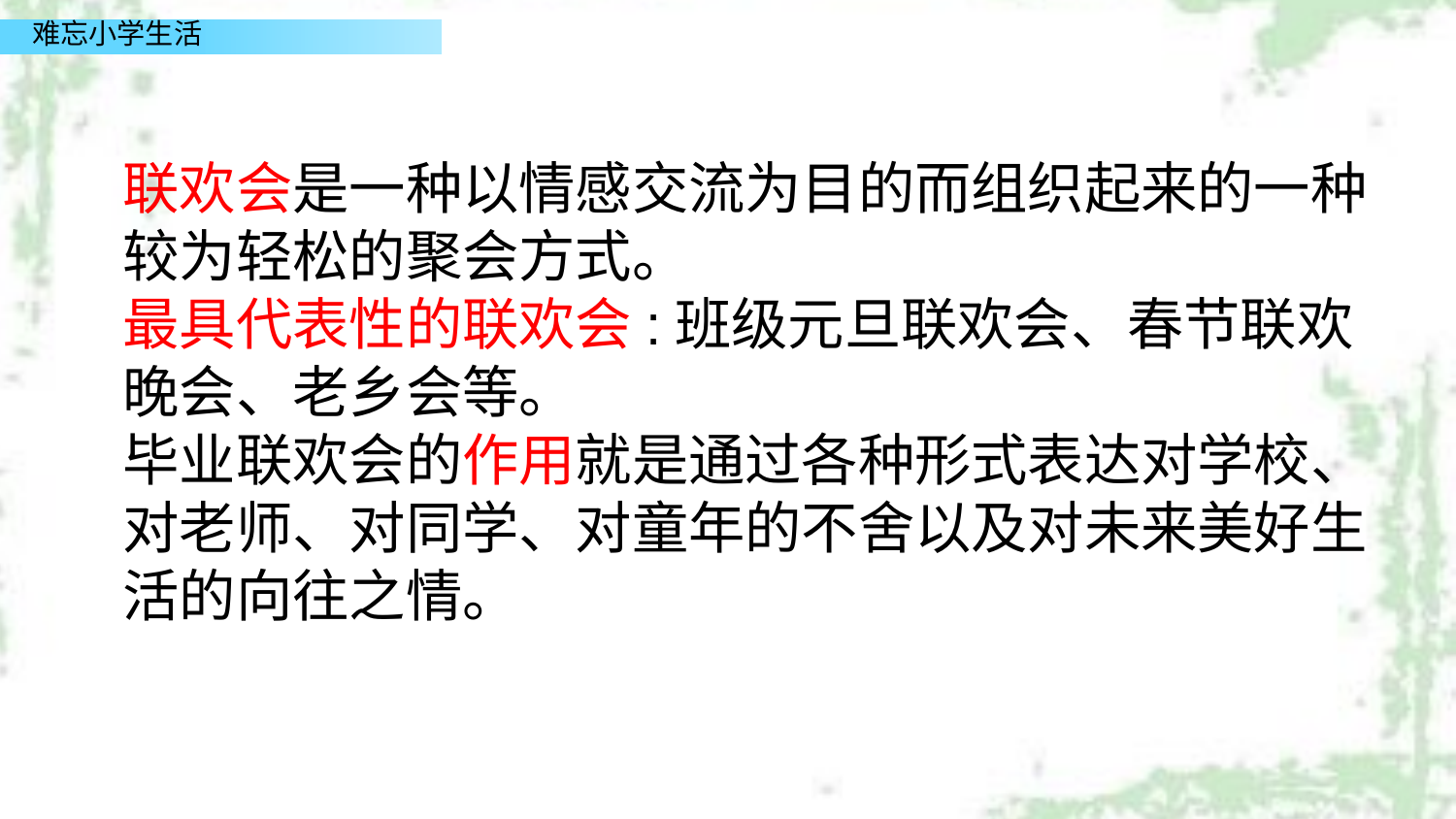

联欢会是一种以情感交流为目的而组织起来的一种较为轻松的聚会方式。
最具代表性的联欢会:班级元旦联欢会、春节联欢晚会、老乡会等。
毕业联欢会的作用就是通过各种形式表达对学校、对老师、对同学、对童年的不舍以及对未来美好生活的向往之情。